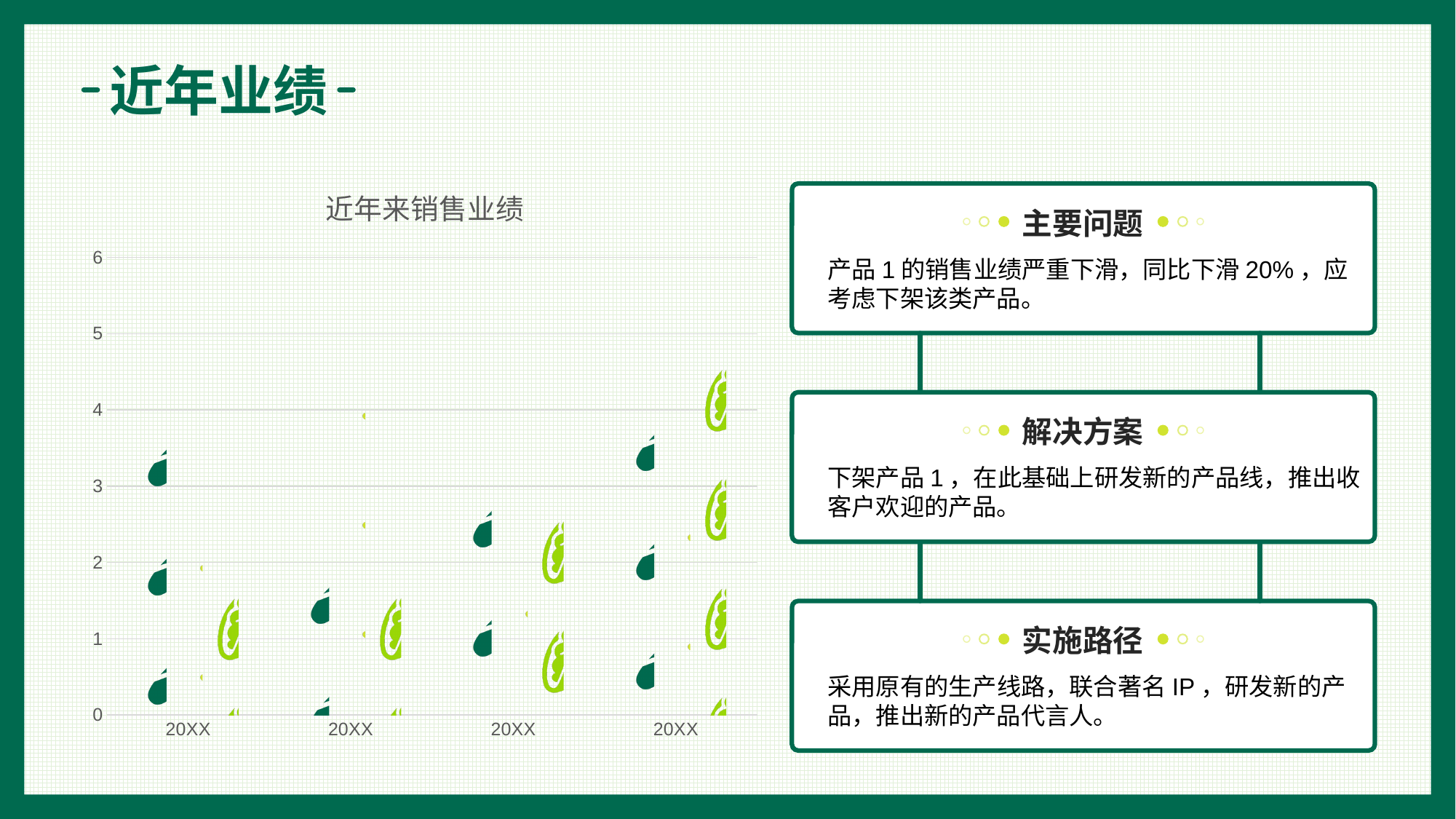

近年业绩

### Chart: 近年来销售业绩

| Category | 产品1 | 产品12 | 产品13 |
|---|---|---|---|
| 20XX | 4.3 | 2.4 | 2.0 |
| 20XX | 2.5 | 4.4 | 2.0 |
| 20XX | 3.5 | 1.8 | 3.0 |
| 20XX | 4.5 | 2.8 | 5.0 |
主要问题

产品1的销售业绩严重下滑，同比下滑20%，应考虑下架该类产品。

解决方案

下架产品1，在此基础上研发新的产品线，推出收客户欢迎的产品。

实施路径

采用原有的生产线路，联合著名IP，研发新的产品，推出新的产品代言人。